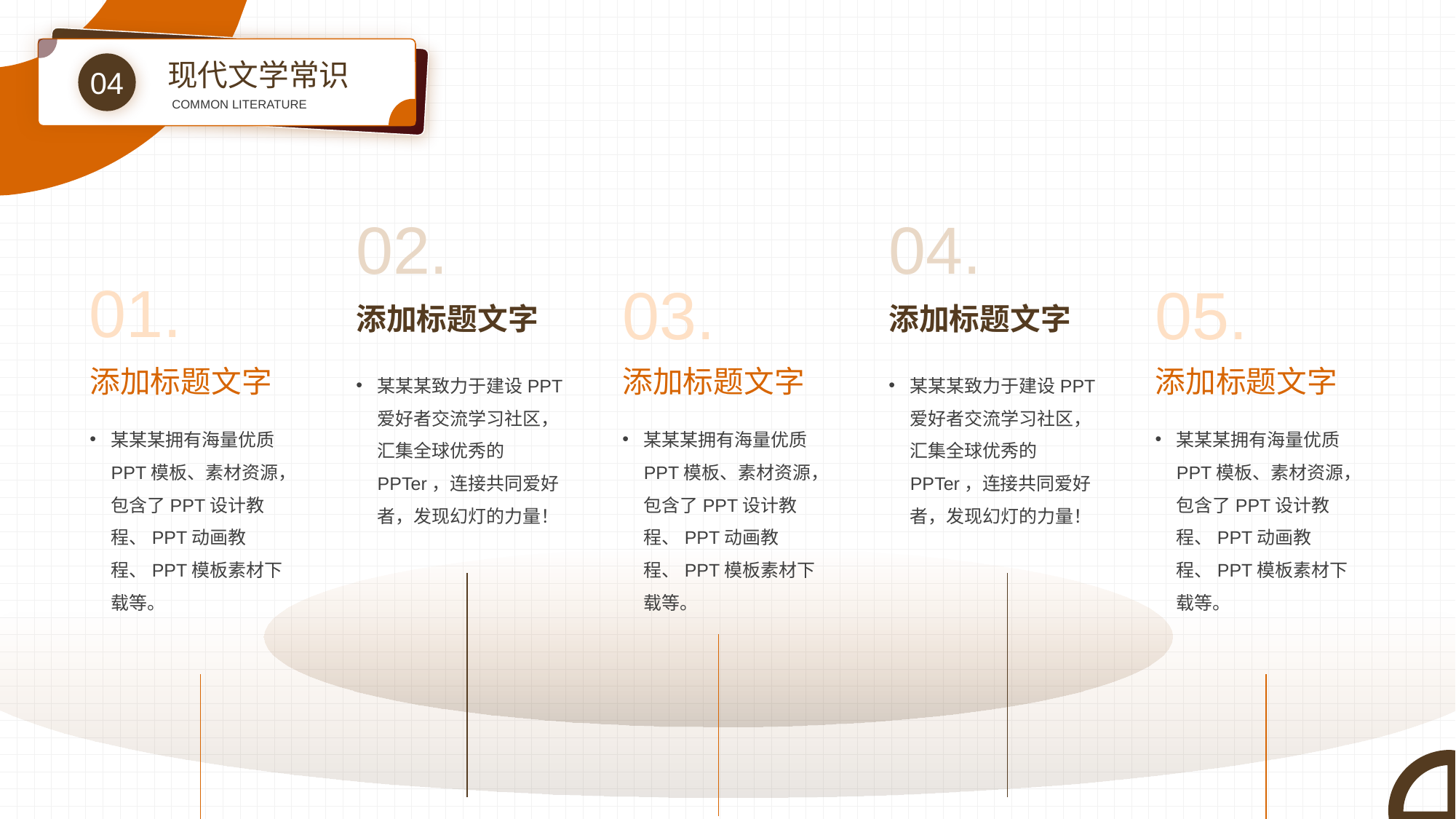

现代文学常识

04
COMMON LITERATURE

02.
添加标题文字
某某某致力于建设PPT爱好者交流学习社区，汇集全球优秀的PPTer，连接共同爱好者，发现幻灯的力量！
04.
添加标题文字
某某某致力于建设PPT爱好者交流学习社区，汇集全球优秀的PPTer，连接共同爱好者，发现幻灯的力量！
01.
01.
添加标题文字
某某某拥有海量优质PPT模板、素材资源，包含了PPT设计教程、PPT动画教程、PPT模板素材下载等。
03.
添加标题文字
某某某拥有海量优质PPT模板、素材资源，包含了PPT设计教程、PPT动画教程、PPT模板素材下载等。
05.
添加标题文字
某某某拥有海量优质PPT模板、素材资源，包含了PPT设计教程、PPT动画教程、PPT模板素材下载等。